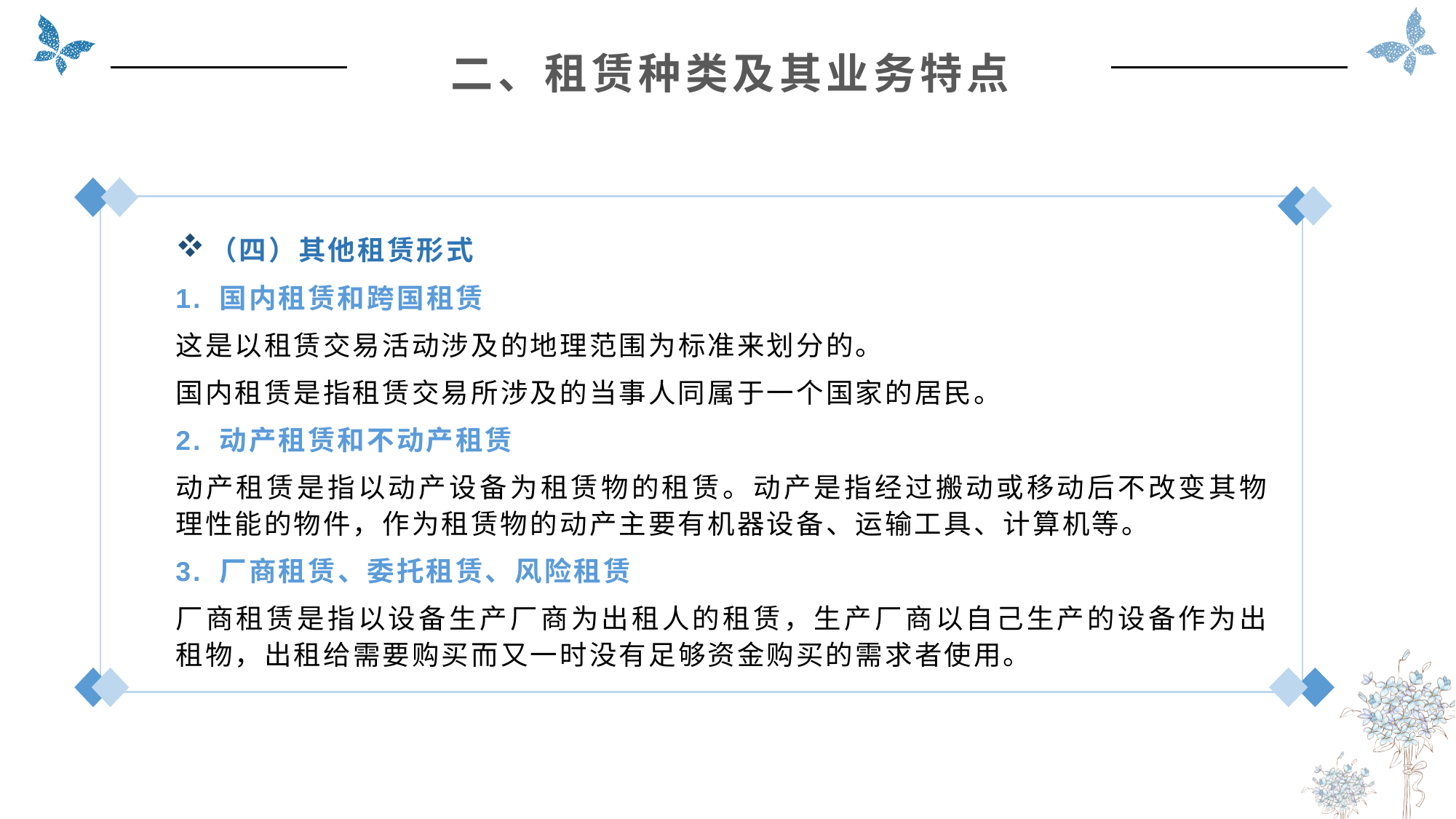

二、租赁种类及其业务特点

（四）其他租赁形式
1. 国内租赁和跨国租赁
这是以租赁交易活动涉及的地理范围为标准来划分的。
国内租赁是指租赁交易所涉及的当事人同属于一个国家的居民。
2. 动产租赁和不动产租赁
动产租赁是指以动产设备为租赁物的租赁。动产是指经过搬动或移动后不改变其物理性能的物件，作为租赁物的动产主要有机器设备、运输工具、计算机等。
3. 厂商租赁、委托租赁、风险租赁
厂商租赁是指以设备生产厂商为出租人的租赁，生产厂商以自己生产的设备作为出租物，出租给需要购买而又一时没有足够资金购买的需求者使用。